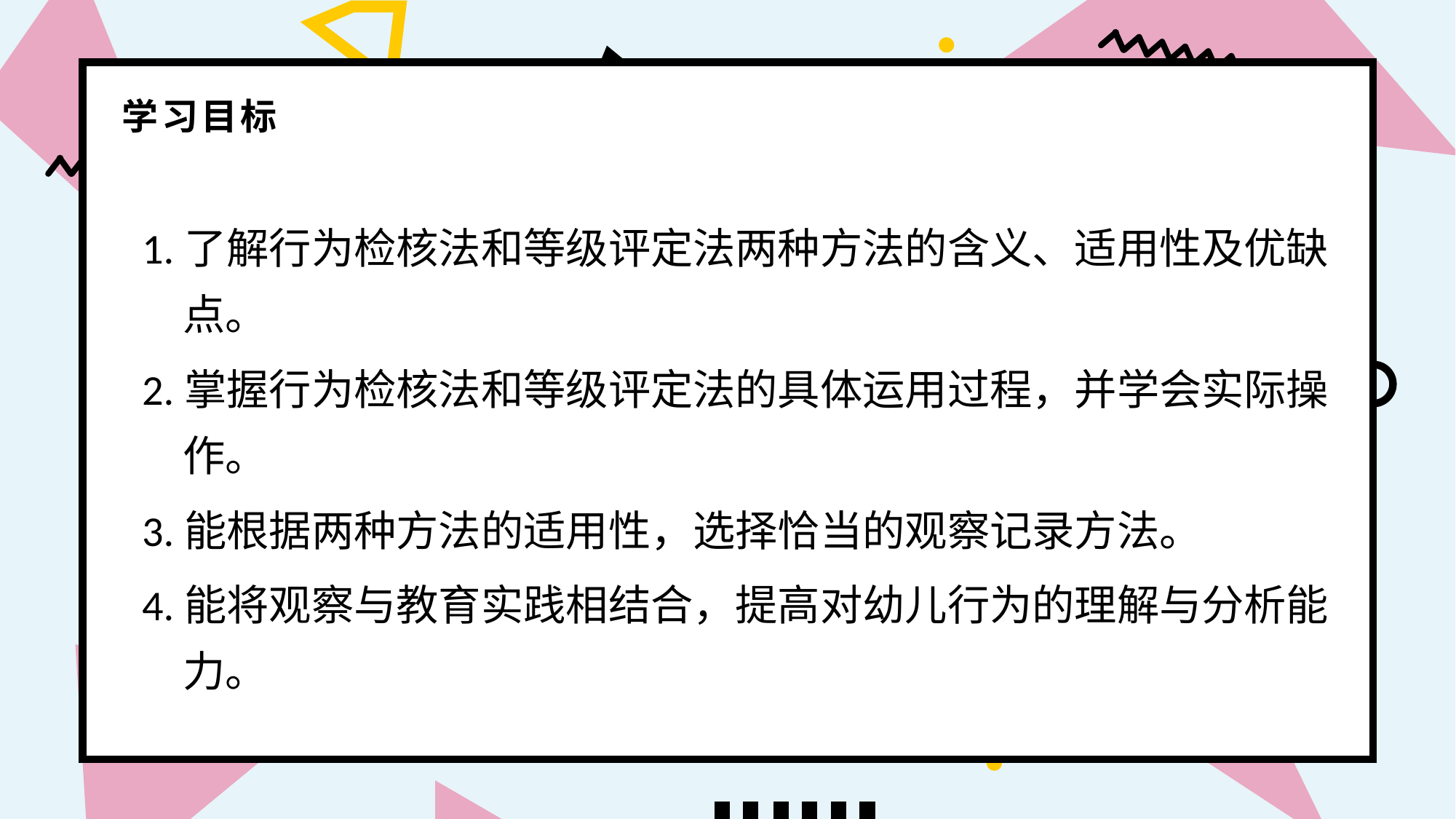

# 学习目标
1.了解行为检核法和等级评定法两种方法的含义、适用性及优缺点。
2.掌握行为检核法和等级评定法的具体运用过程，并学会实际操作。
3.能根据两种方法的适用性，选择恰当的观察记录方法。
4.能将观察与教育实践相结合，提高对幼儿行为的理解与分析能力。